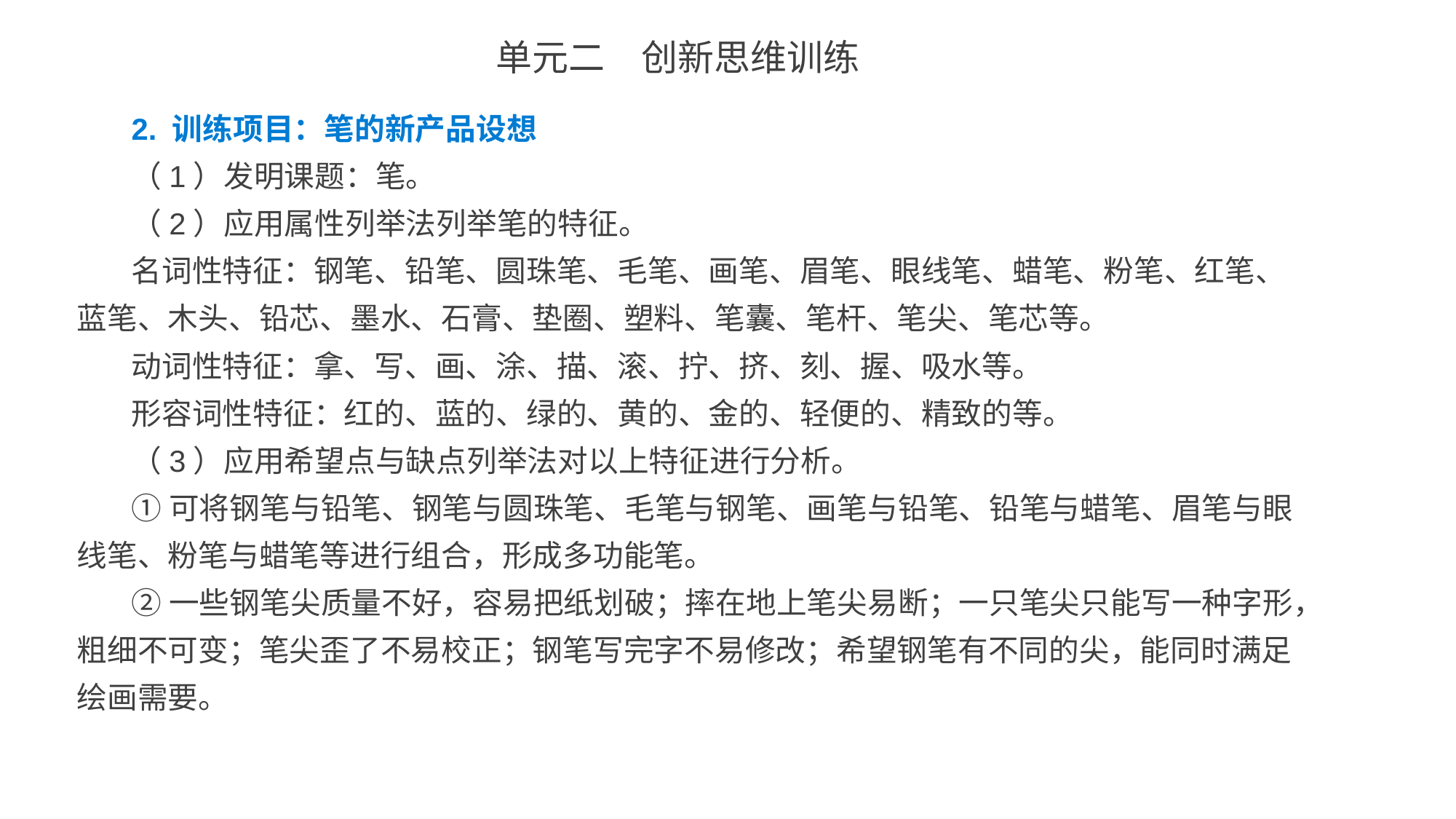

单元二　创新思维训练
2. 训练项目：笔的新产品设想
（1）发明课题：笔。
（2）应用属性列举法列举笔的特征。
名词性特征：钢笔、铅笔、圆珠笔、毛笔、画笔、眉笔、眼线笔、蜡笔、粉笔、红笔、蓝笔、木头、铅芯、墨水、石膏、垫圈、塑料、笔囊、笔杆、笔尖、笔芯等。
动词性特征：拿、写、画、涂、描、滚、拧、挤、刻、握、吸水等。
形容词性特征：红的、蓝的、绿的、黄的、金的、轻便的、精致的等。
（3）应用希望点与缺点列举法对以上特征进行分析。
①可将钢笔与铅笔、钢笔与圆珠笔、毛笔与钢笔、画笔与铅笔、铅笔与蜡笔、眉笔与眼线笔、粉笔与蜡笔等进行组合，形成多功能笔。
②一些钢笔尖质量不好，容易把纸划破；摔在地上笔尖易断；一只笔尖只能写一种字形，粗细不可变；笔尖歪了不易校正；钢笔写完字不易修改；希望钢笔有不同的尖，能同时满足绘画需要。